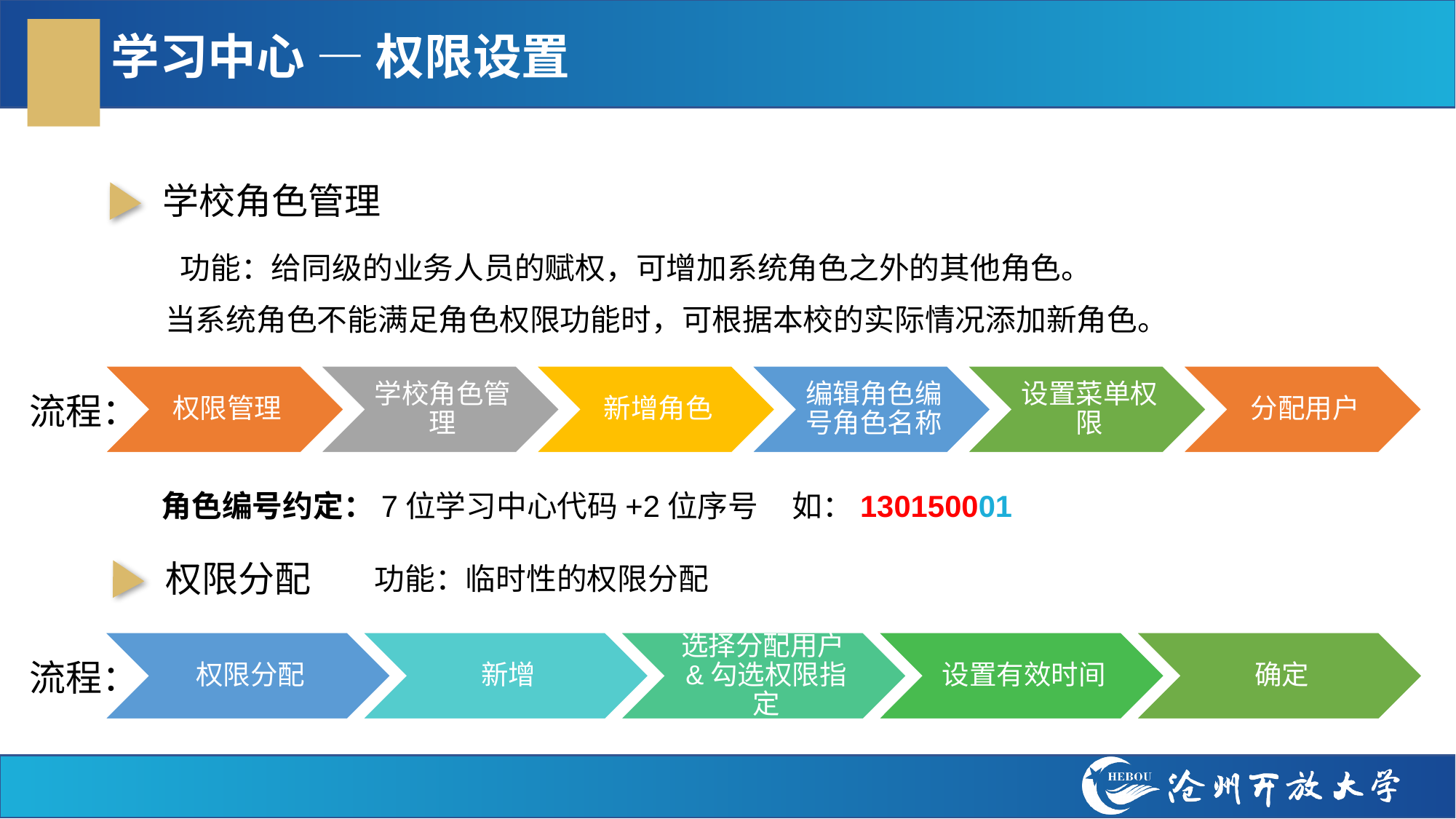

# 学习中心 — 权限设置
学校角色管理

功能：给同级的业务人员的赋权，可增加系统角色之外的其他角色。
当系统角色不能满足角色权限功能时，可根据本校的实际情况添加新角色。
权限管理
学校角色管理
新增角色
编辑角色编号角色名称
设置菜单权限
分配用户
流程：
角色编号约定：7位学习中心代码+2位序号     如：130150001
权限分配
功能：临时性的权限分配

权限分配
新增
选择分配用户&勾选权限指定
设置有效时间
确定
流程：